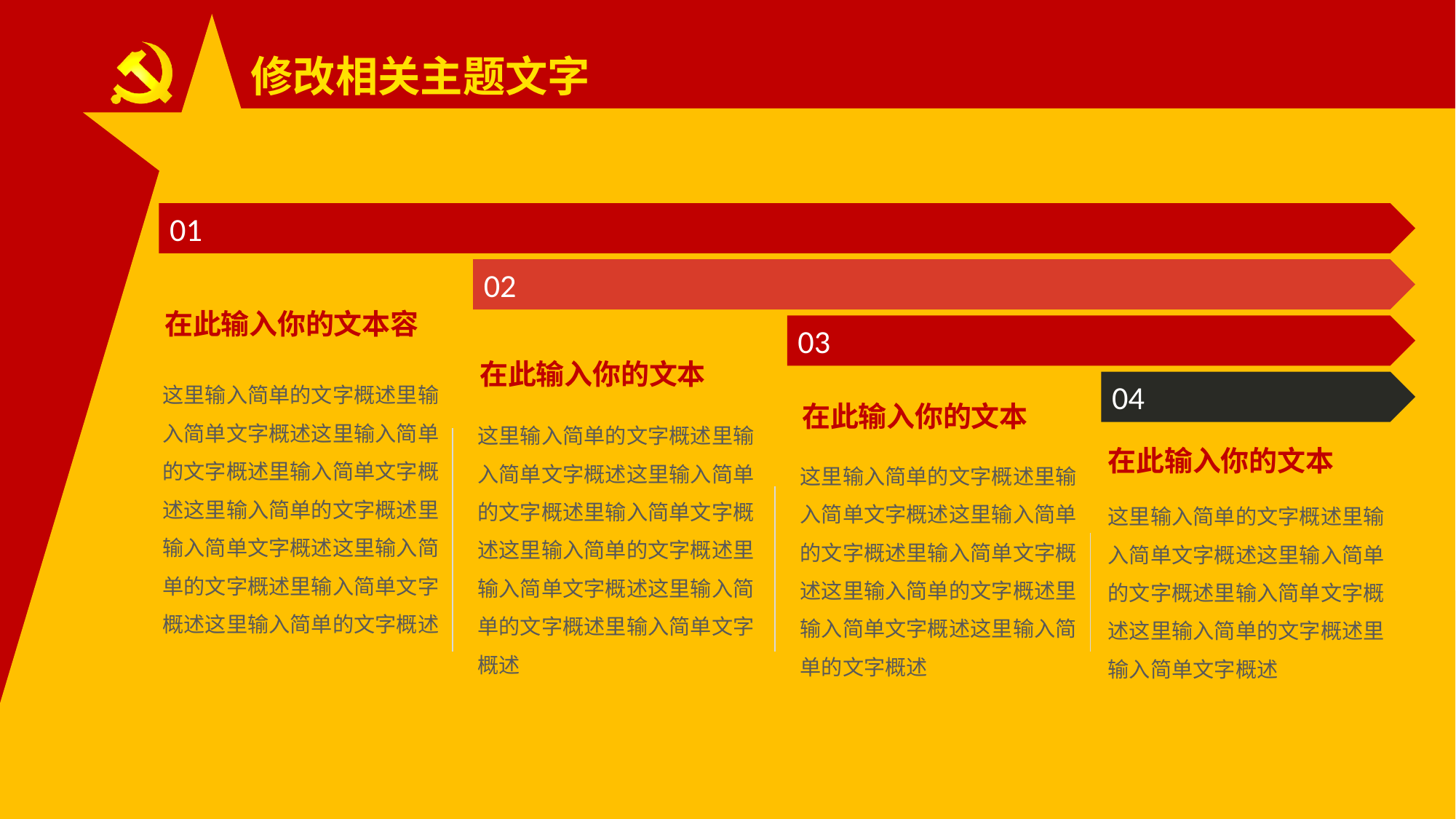

修改相关主题文字
01
02
在此输入你的文本容
03
在此输入你的文本
这里输入简单的文字概述里输入简单文字概述这里输入简单的文字概述里输入简单文字概述这里输入简单的文字概述里输入简单文字概述这里输入简单的文字概述里输入简单文字概述这里输入简单的文字概述
04
在此输入你的文本
这里输入简单的文字概述里输入简单文字概述这里输入简单的文字概述里输入简单文字概述这里输入简单的文字概述里输入简单文字概述这里输入简单的文字概述里输入简单文字概述
在此输入你的文本
这里输入简单的文字概述里输入简单文字概述这里输入简单的文字概述里输入简单文字概述这里输入简单的文字概述里输入简单文字概述这里输入简单的文字概述
这里输入简单的文字概述里输入简单文字概述这里输入简单的文字概述里输入简单文字概述这里输入简单的文字概述里输入简单文字概述